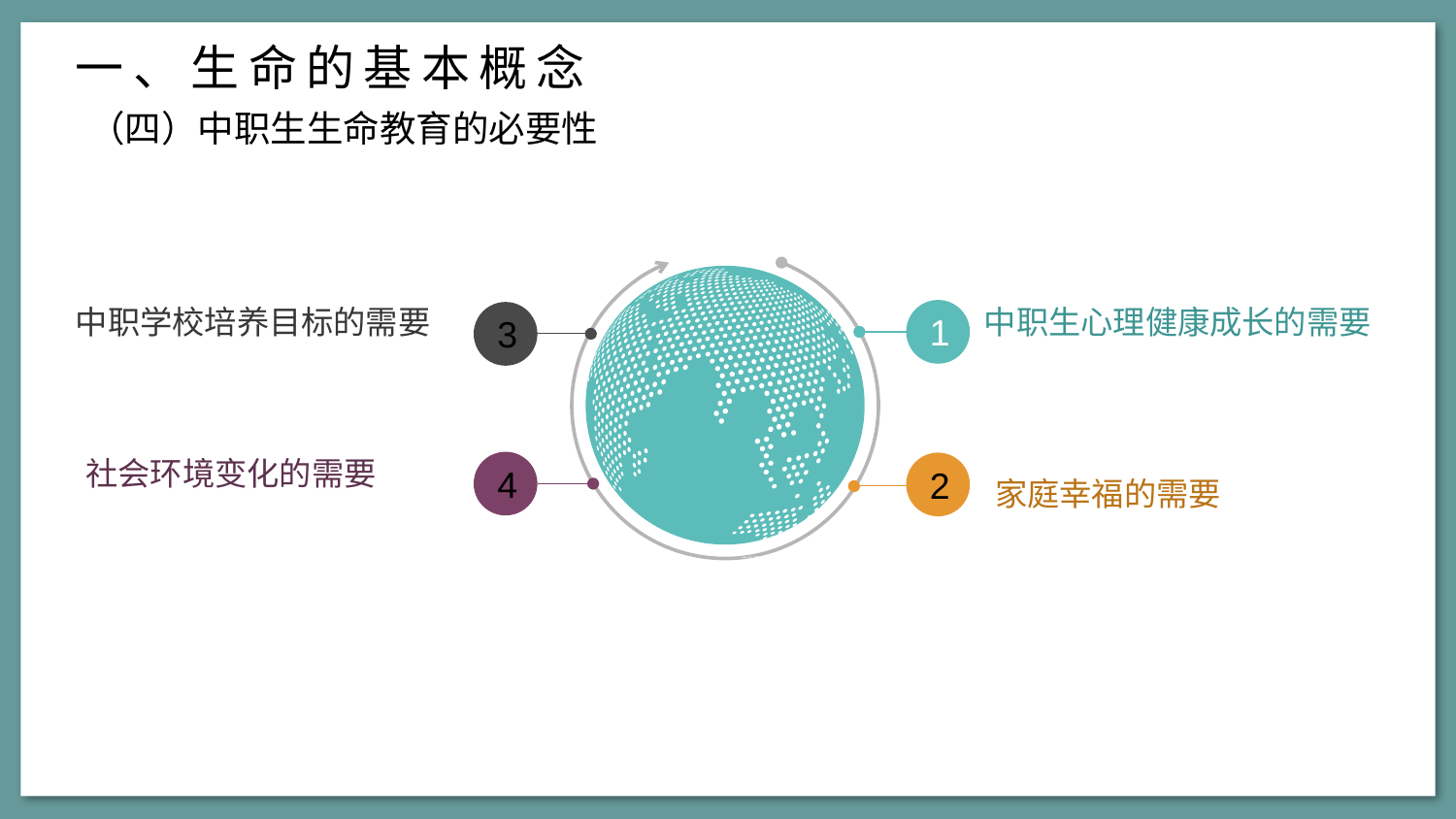

一、生命的基本概念
（四）中职生生命教育的必要性

中职生心理健康成长的需要
中职学校培养目标的需要
1
3
社会环境变化的需要
4
2
家庭幸福的需要